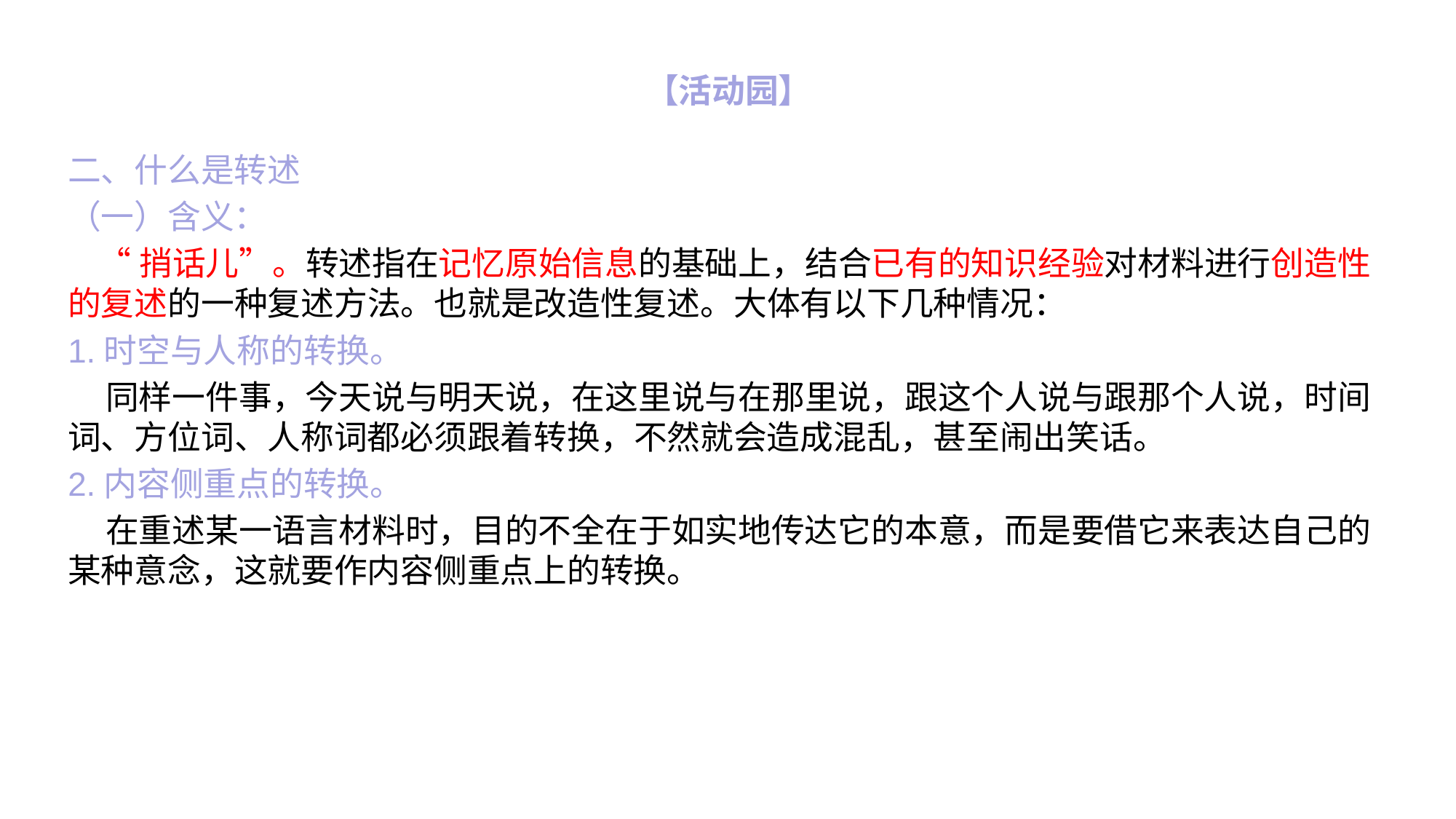

# 【活动园】
二、什么是转述
（一）含义：
    “捎话儿”。转述指在记忆原始信息的基础上，结合已有的知识经验对材料进行创造性的复述的一种复述方法。也就是改造性复述。大体有以下几种情况：
1.时空与人称的转换。
    同样一件事，今天说与明天说，在这里说与在那里说，跟这个人说与跟那个人说，时间词、方位词、人称词都必须跟着转换，不然就会造成混乱，甚至闹出笑话。
2.内容侧重点的转换。
    在重述某一语言材料时，目的不全在于如实地传达它的本意，而是要借它来表达自己的某种意念，这就要作内容侧重点上的转换。